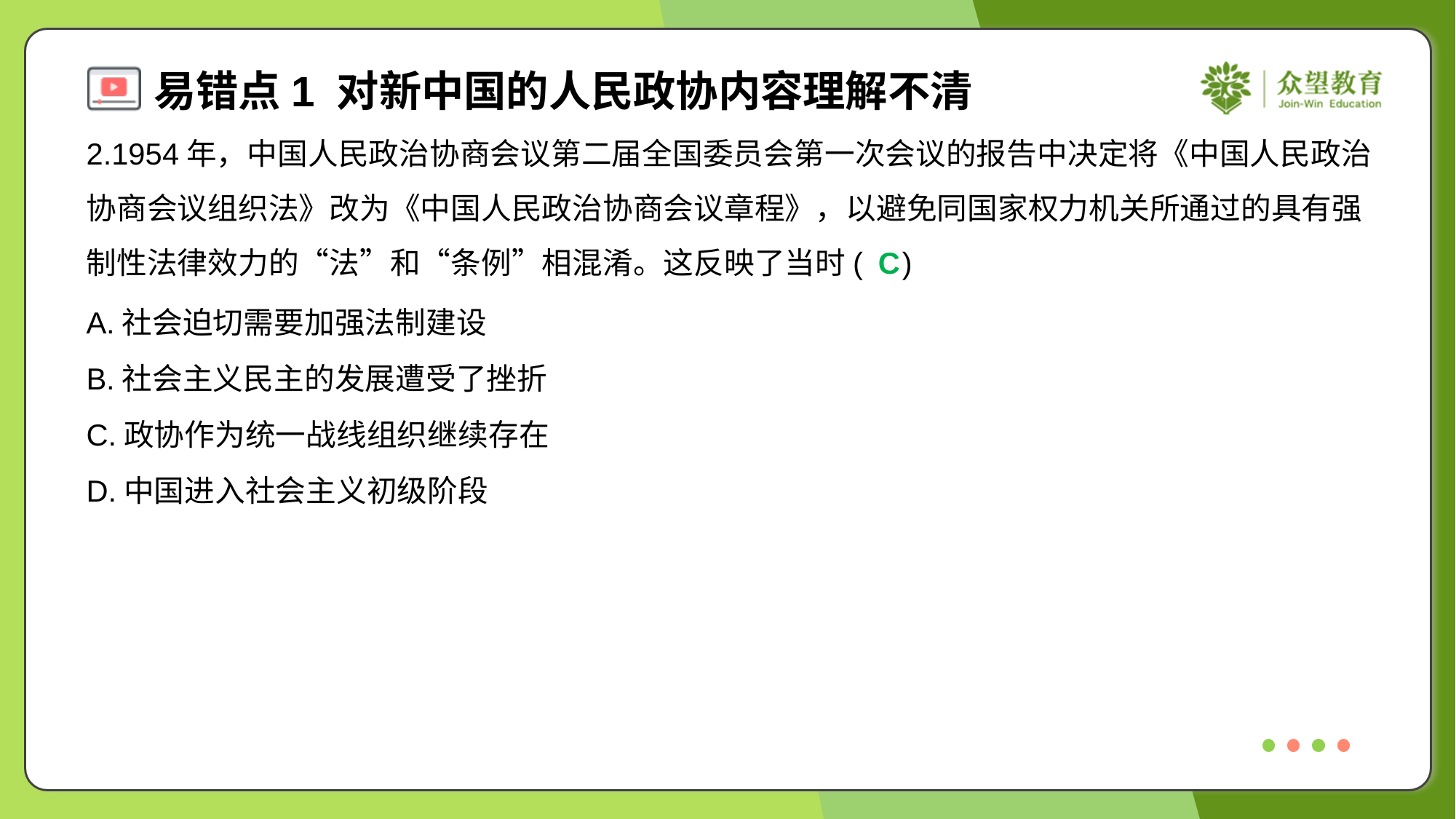

2.1954年，中国人民政治协商会议第二届全国委员会第一次会议的报告中决定将《中国人民政治
协商会议组织法》改为《中国人民政治协商会议章程》，以避免同国家权力机关所通过的具有强
制性法律效力的“法”和“条例”相混淆。这反映了当时(     )
C
A.社会迫切需要加强法制建设
B.社会主义民主的发展遭受了挫折
C.政协作为统一战线组织继续存在
D.中国进入社会主义初级阶段